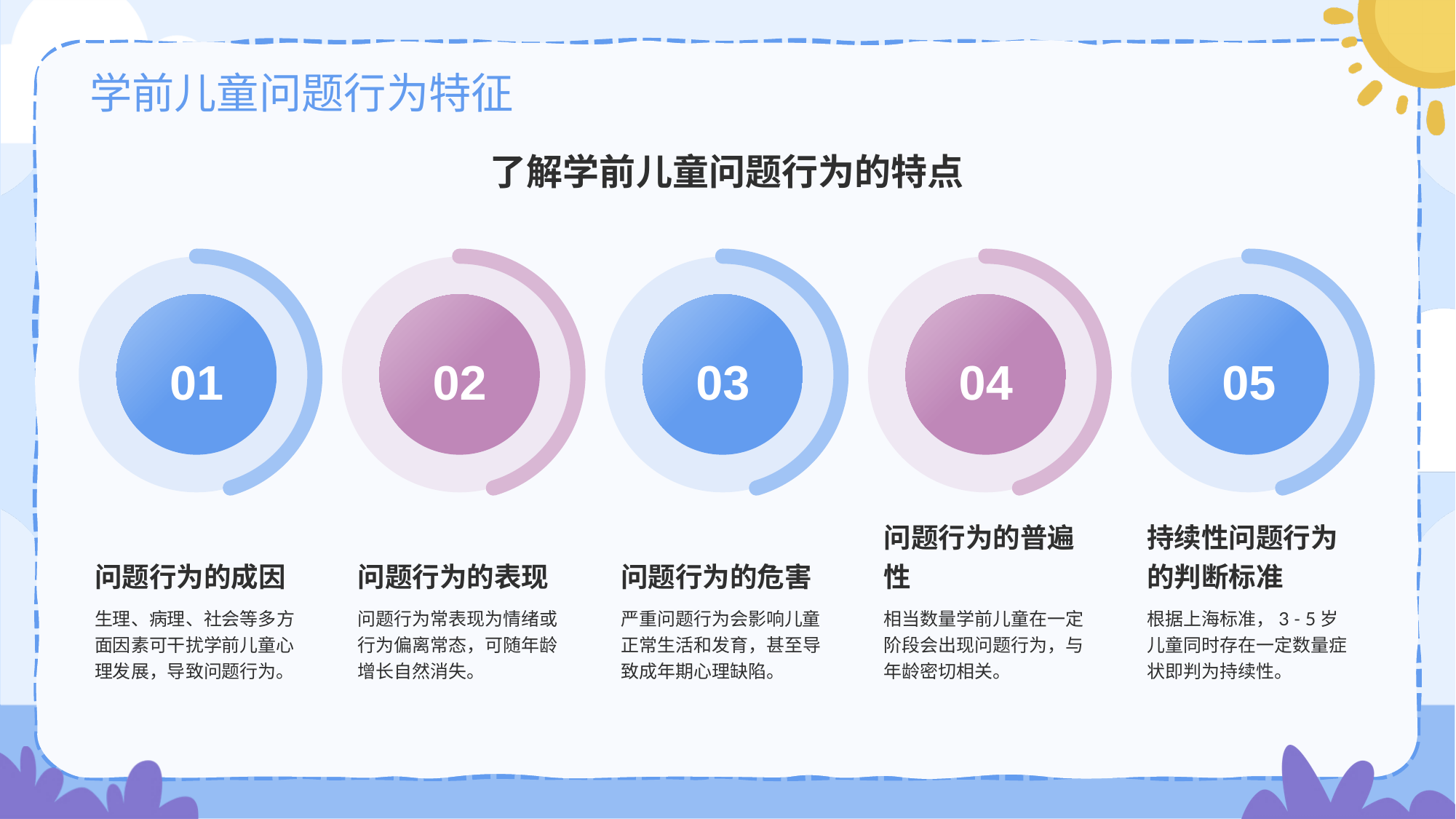

# 学前儿童问题行为特征
了解学前儿童问题行为的特点

01
问题行为的成因
生理、病理、社会等多方面因素可干扰学前儿童心理发展，导致问题行为。

02
问题行为的表现
问题行为常表现为情绪或行为偏离常态，可随年龄增长自然消失。

03
问题行为的危害
严重问题行为会影响儿童正常生活和发育，甚至导致成年期心理缺陷。

04
问题行为的普遍性
相当数量学前儿童在一定阶段会出现问题行为，与年龄密切相关。

05
持续性问题行为的判断标准
根据上海标准，3 - 5岁儿童同时存在一定数量症状即判为持续性。